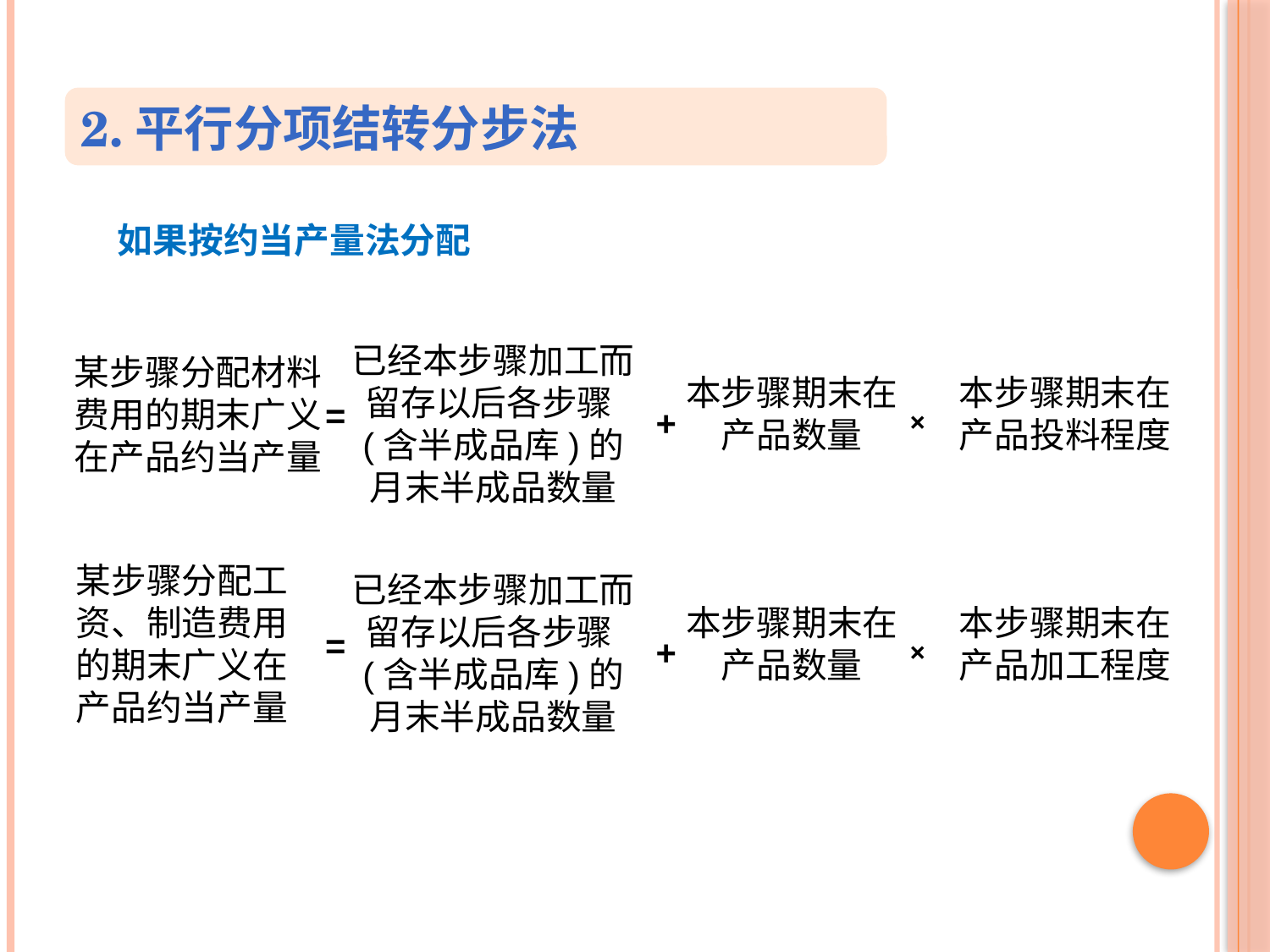

2.平行分项结转分步法
 如果按约当产量法分配
已经本步骤加工而留存以后各步骤(含半成品库)的
月末半成品数量
某步骤分配材料费用的期末广义在产品约当产量
本步骤期末在产品数量
本步骤期末在
产品投料程度
=
+
×
某步骤分配工资、制造费用
的期末广义在
产品约当产量
已经本步骤加工而留存以后各步骤(含半成品库)的月末半成品数量
本步骤期末在产品数量
本步骤期末在
产品加工程度
=
+
×